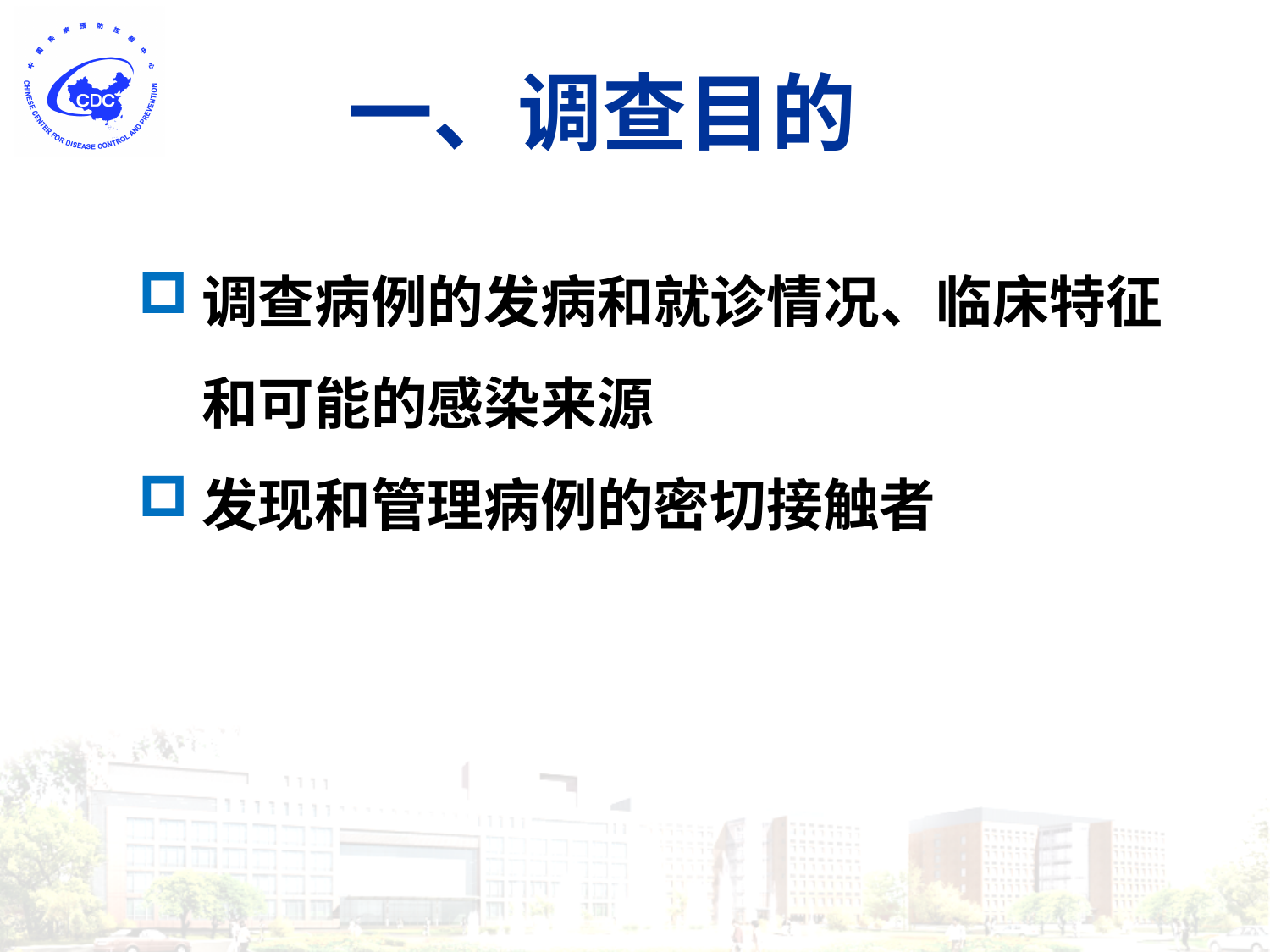

# 一、调查目的
调查病例的发病和就诊情况、临床特征和可能的感染来源
发现和管理病例的密切接触者